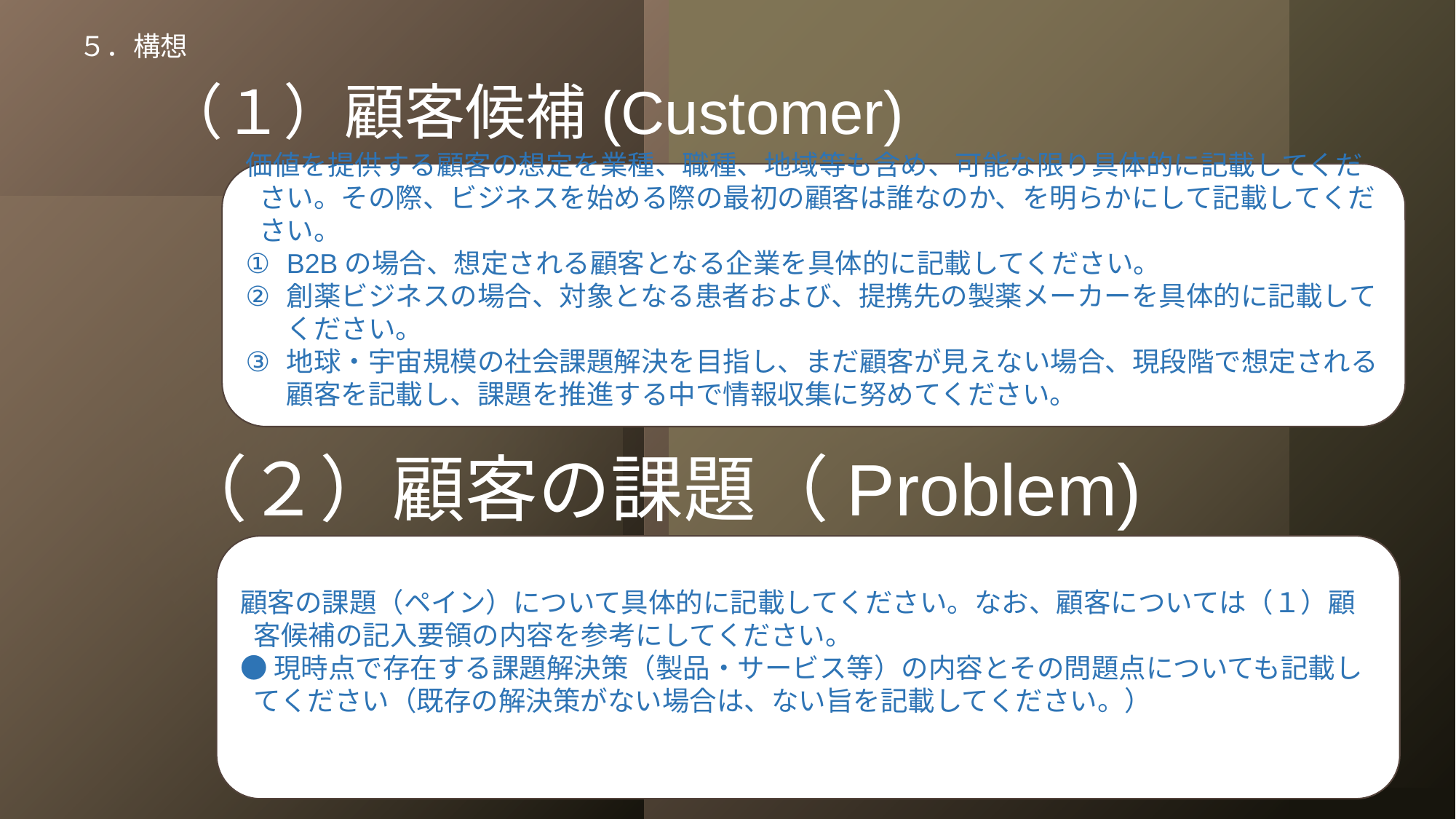

５．構想
（１）顧客候補(Customer)
価値を提供する顧客の想定を業種、職種、地域等も含め、可能な限り具体的に記載してください。その際、ビジネスを始める際の最初の顧客は誰なのか、を明らかにして記載してください。
B2Bの場合、想定される顧客となる企業を具体的に記載してください。
創薬ビジネスの場合、対象となる患者および、提携先の製薬メーカーを具体的に記載してください。
地球・宇宙規模の社会課題解決を目指し、まだ顧客が見えない場合、現段階で想定される顧客を記載し、課題を推進する中で情報収集に努めてください。

（２）顧客の課題（Problem)
顧客の課題（ペイン）について具体的に記載してください。なお、顧客については（１）顧客候補の記入要領の内容を参考にしてください。
●現時点で存在する課題解決策（製品・サービス等）の内容とその問題点についても記載してください（既存の解決策がない場合は、ない旨を記載してください。）